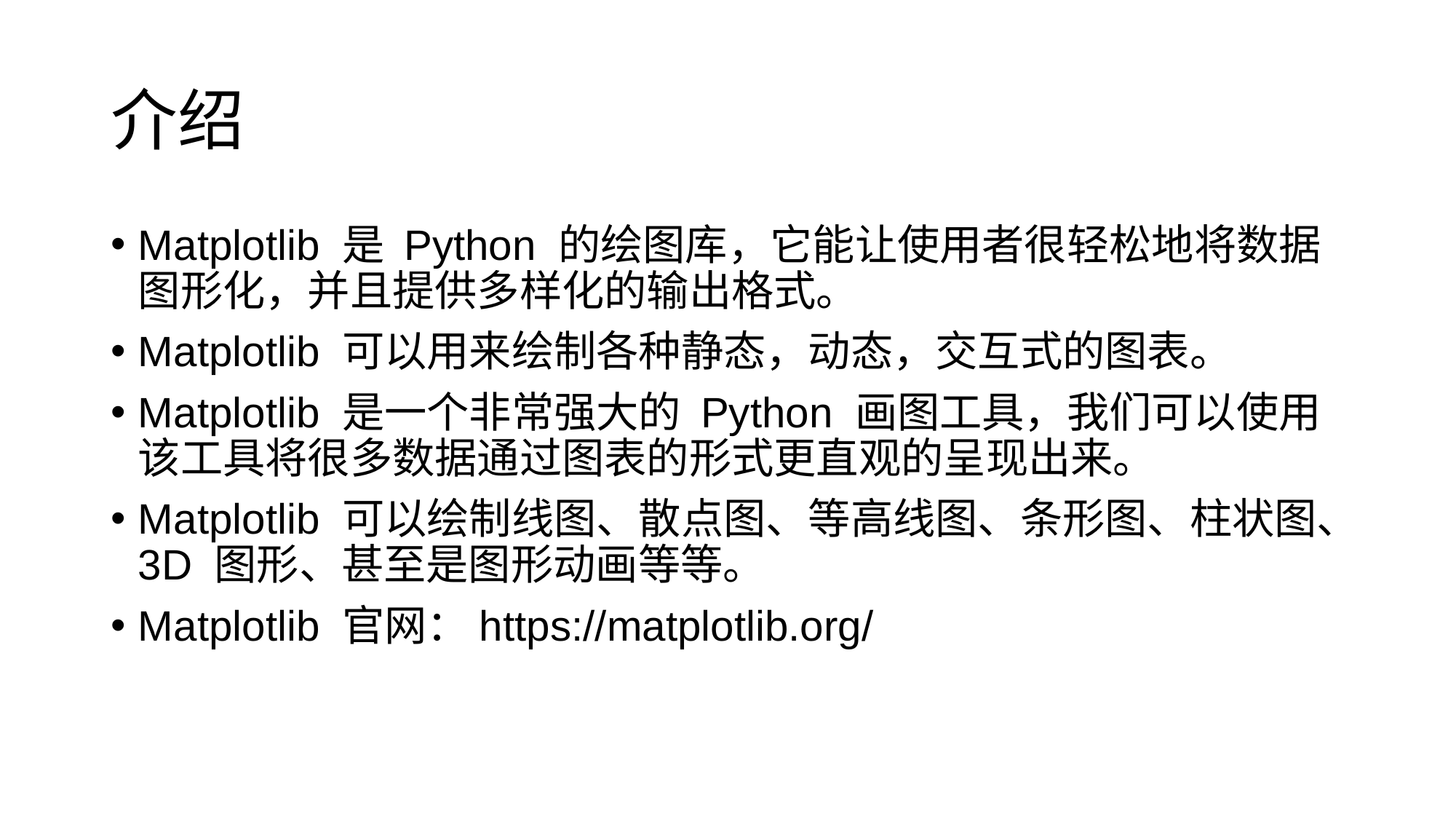

# 介绍
Matplotlib 是 Python 的绘图库，它能让使用者很轻松地将数据图形化，并且提供多样化的输出格式。
Matplotlib 可以用来绘制各种静态，动态，交互式的图表。
Matplotlib 是一个非常强大的 Python 画图工具，我们可以使用该工具将很多数据通过图表的形式更直观的呈现出来。
Matplotlib 可以绘制线图、散点图、等高线图、条形图、柱状图、3D 图形、甚至是图形动画等等。
Matplotlib 官网：https://matplotlib.org/